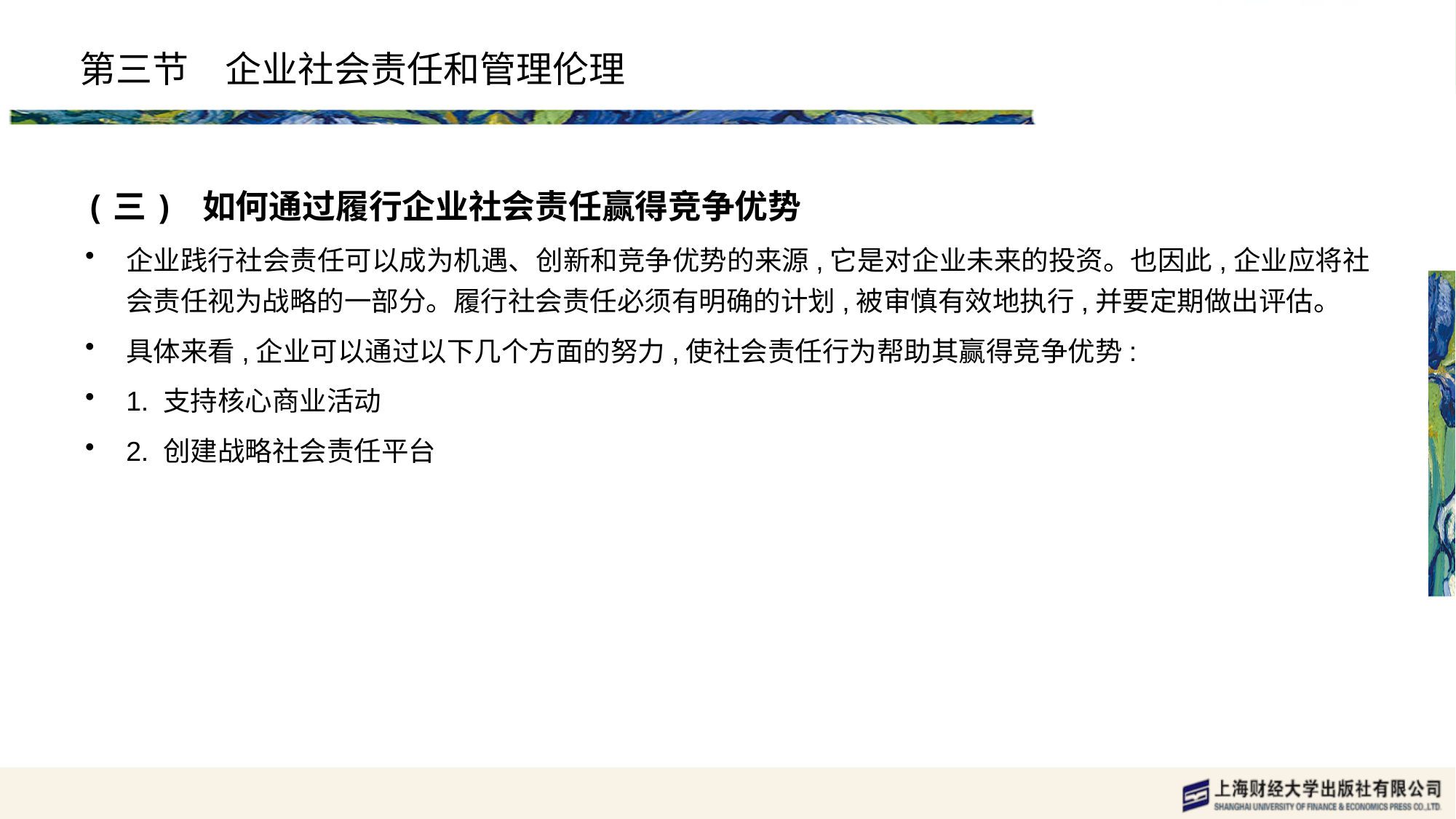

# 第三节　企业社会责任和管理伦理
(三) 如何通过履行企业社会责任赢得竞争优势
企业践行社会责任可以成为机遇、创新和竞争优势的来源,它是对企业未来的投资。也因此,企业应将社会责任视为战略的一部分。履行社会责任必须有明确的计划,被审慎有效地执行,并要定期做出评估。
具体来看,企业可以通过以下几个方面的努力,使社会责任行为帮助其赢得竞争优势:
1. 支持核心商业活动
2. 创建战略社会责任平台